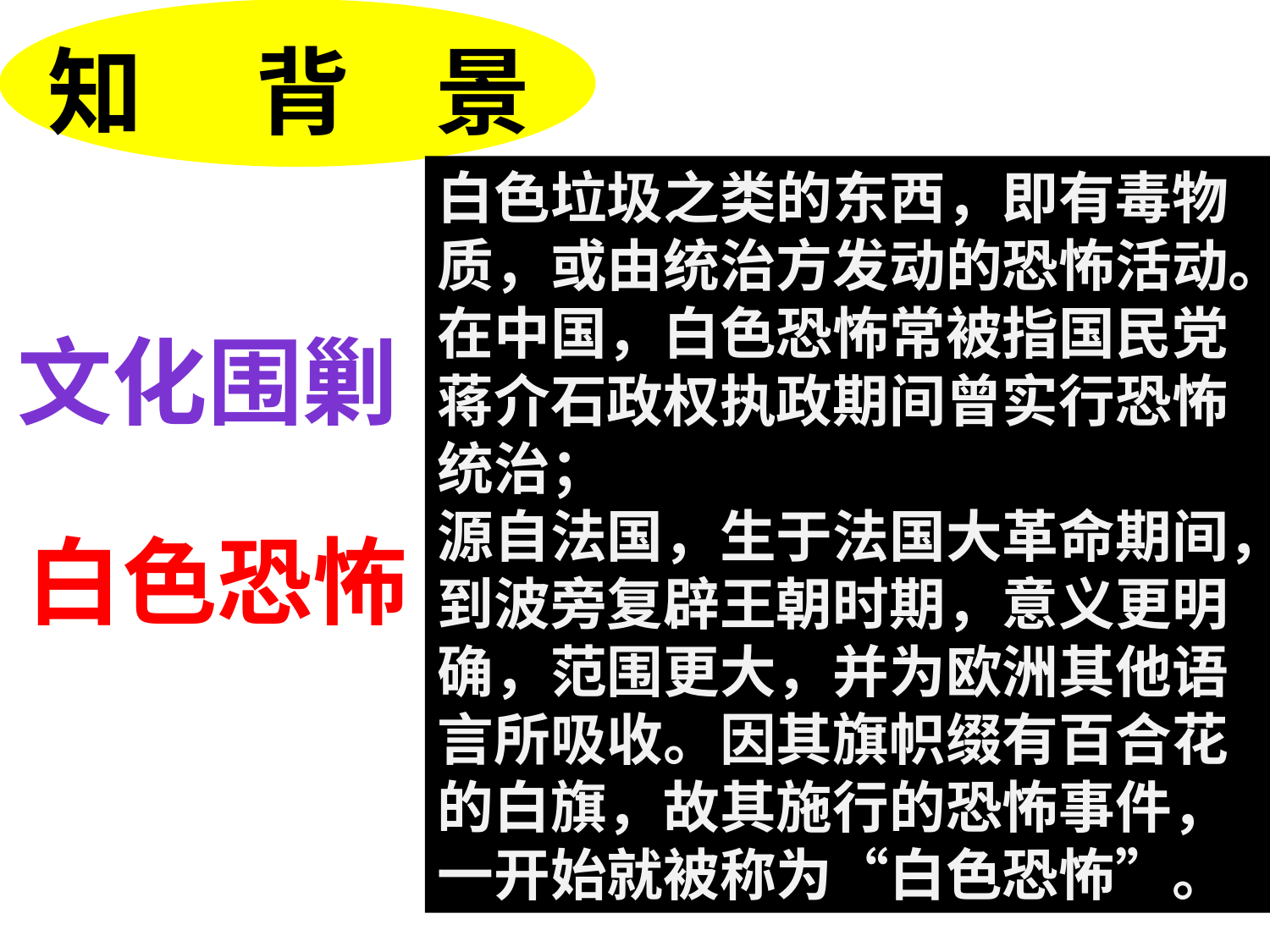

知    背   景
白色垃圾之类的东西，即有毒物质，或由统治方发动的恐怖活动。
在中国，白色恐怖常被指国民党蒋介石政权执政期间曾实行恐怖统治；
源自法国，生于法国大革命期间，到波旁复辟王朝时期，意义更明确，范围更大，并为欧洲其他语言所吸收。因其旗帜缀有百合花的白旗，故其施行的恐怖事件，一开始就被称为“白色恐怖”。
南京国民政府建立后对进步文化进行“围剿”。
首先是剥夺进步文化的出版权；
其次是禁止进步书刊；
第三是破坏进步文化团体；
第四是捕杀进步文化工作者。

文化围剿

白色恐怖